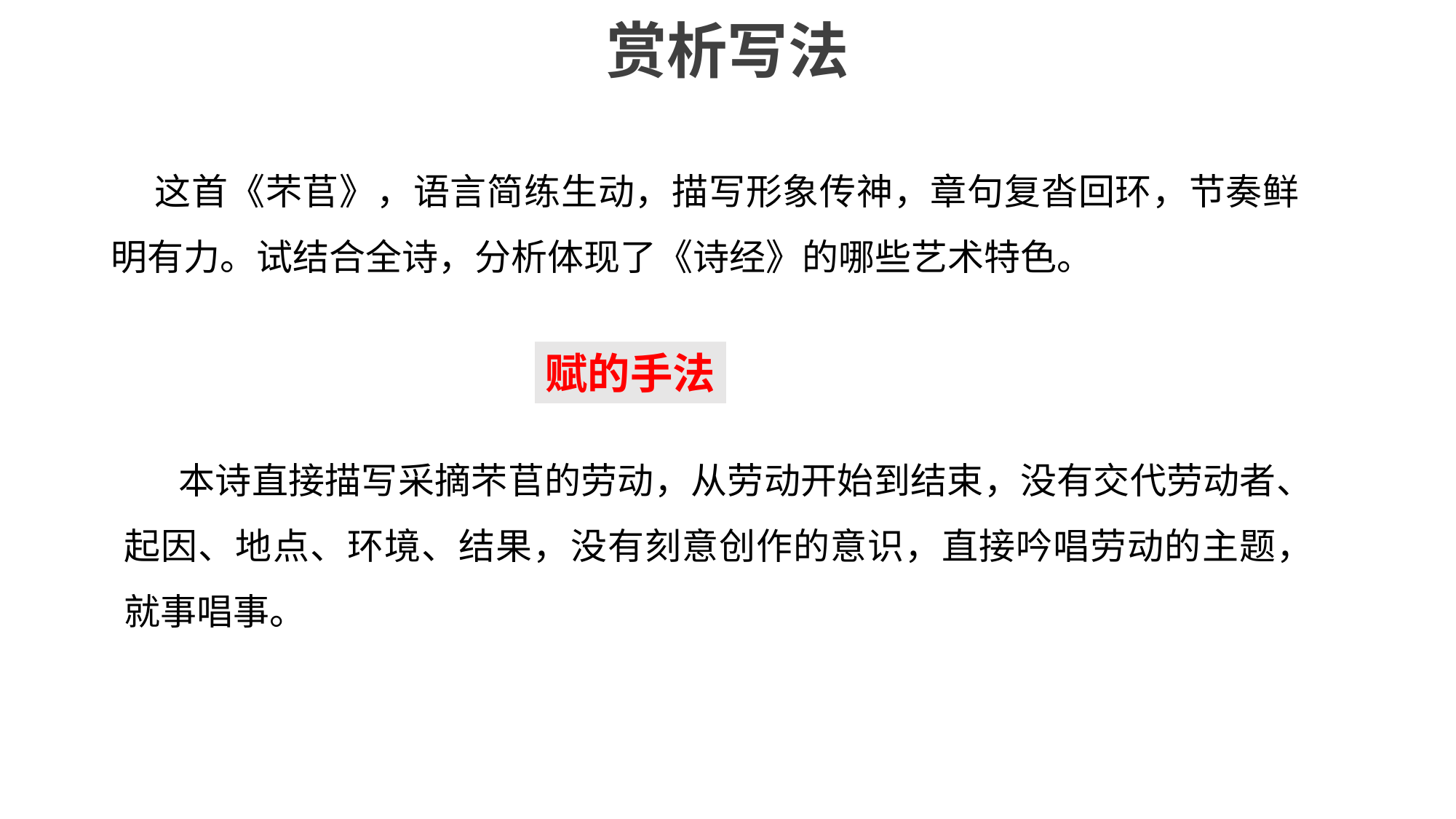

# 赏析写法
    这首《芣苢》，语言简练生动，描写形象传神，章句复沓回环，节奏鲜明有力。试结合全诗，分析体现了《诗经》的哪些艺术特色。
赋的手法
本诗直接描写采摘芣苢的劳动，从劳动开始到结束，没有交代劳动者、起因、地点、环境、结果，没有刻意创作的意识，直接吟唱劳动的主题，就事唱事。